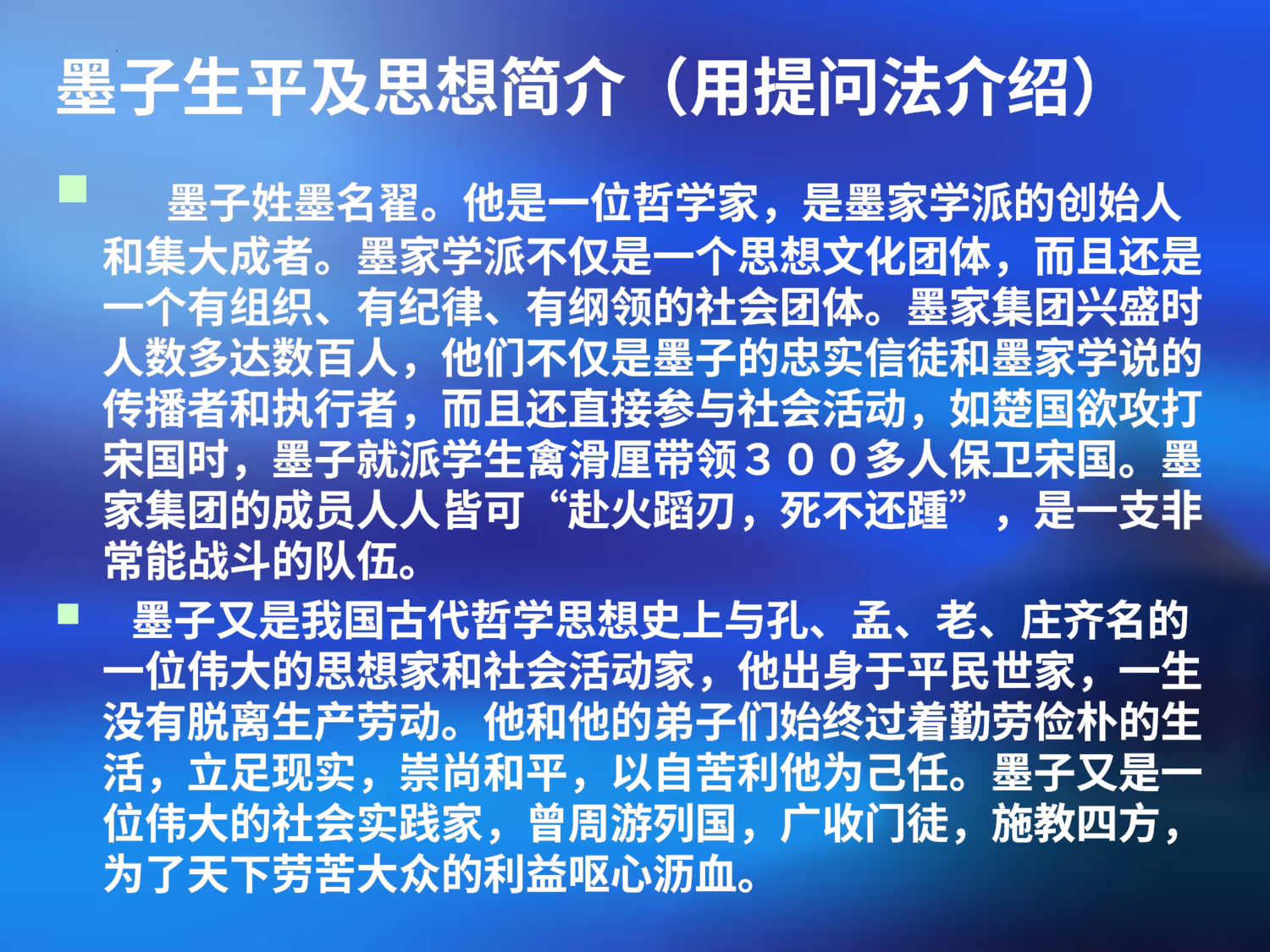

# 墨子生平及思想简介（用提问法介绍）
    墨子姓墨名翟。他是一位哲学家，是墨家学派的创始人和集大成者。墨家学派不仅是一个思想文化团体，而且还是一个有组织、有纪律、有纲领的社会团体。墨家集团兴盛时人数多达数百人，他们不仅是墨子的忠实信徒和墨家学说的传播者和执行者，而且还直接参与社会活动，如楚国欲攻打宋国时，墨子就派学生禽滑厘带领３００多人保卫宋国。墨家集团的成员人人皆可“赴火蹈刃，死不还踵”，是一支非常能战斗的队伍。
  墨子又是我国古代哲学思想史上与孔、孟、老、庄齐名的一位伟大的思想家和社会活动家，他出身于平民世家，一生没有脱离生产劳动。他和他的弟子们始终过着勤劳俭朴的生活，立足现实，崇尚和平，以自苦利他为己任。墨子又是一位伟大的社会实践家，曾周游列国，广收门徒，施教四方，为了天下劳苦大众的利益呕心沥血。